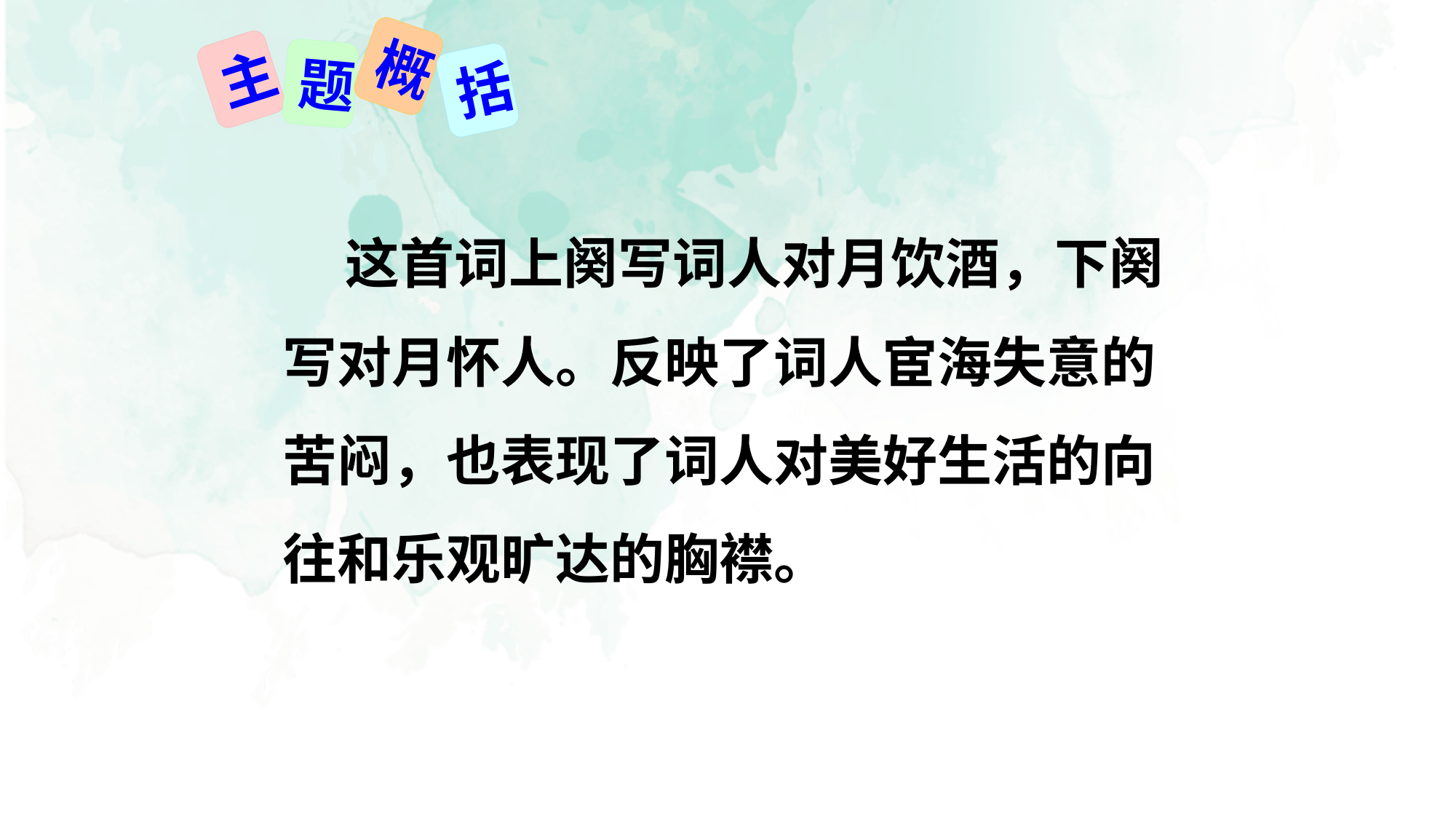

概
主
题
括
    这首词上阕写词人对月饮酒，下阕写对月怀人。反映了词人宦海失意的苦闷，也表现了词人对美好生活的向往和乐观旷达的胸襟。